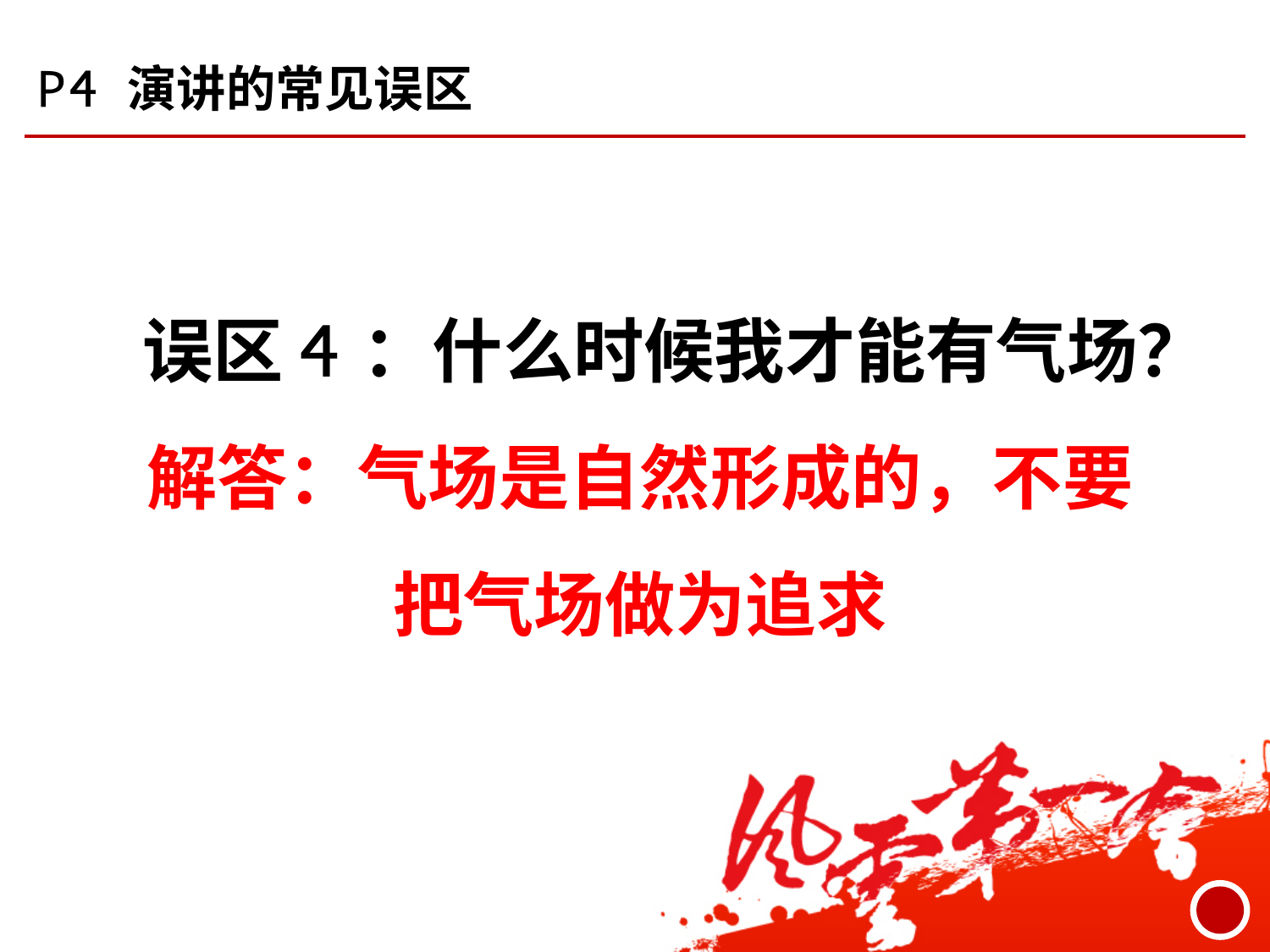

# P4 演讲的常见误区
误区4：什么时候我才能有气场？
解答：气场是自然形成的，不要把气场做为追求
40